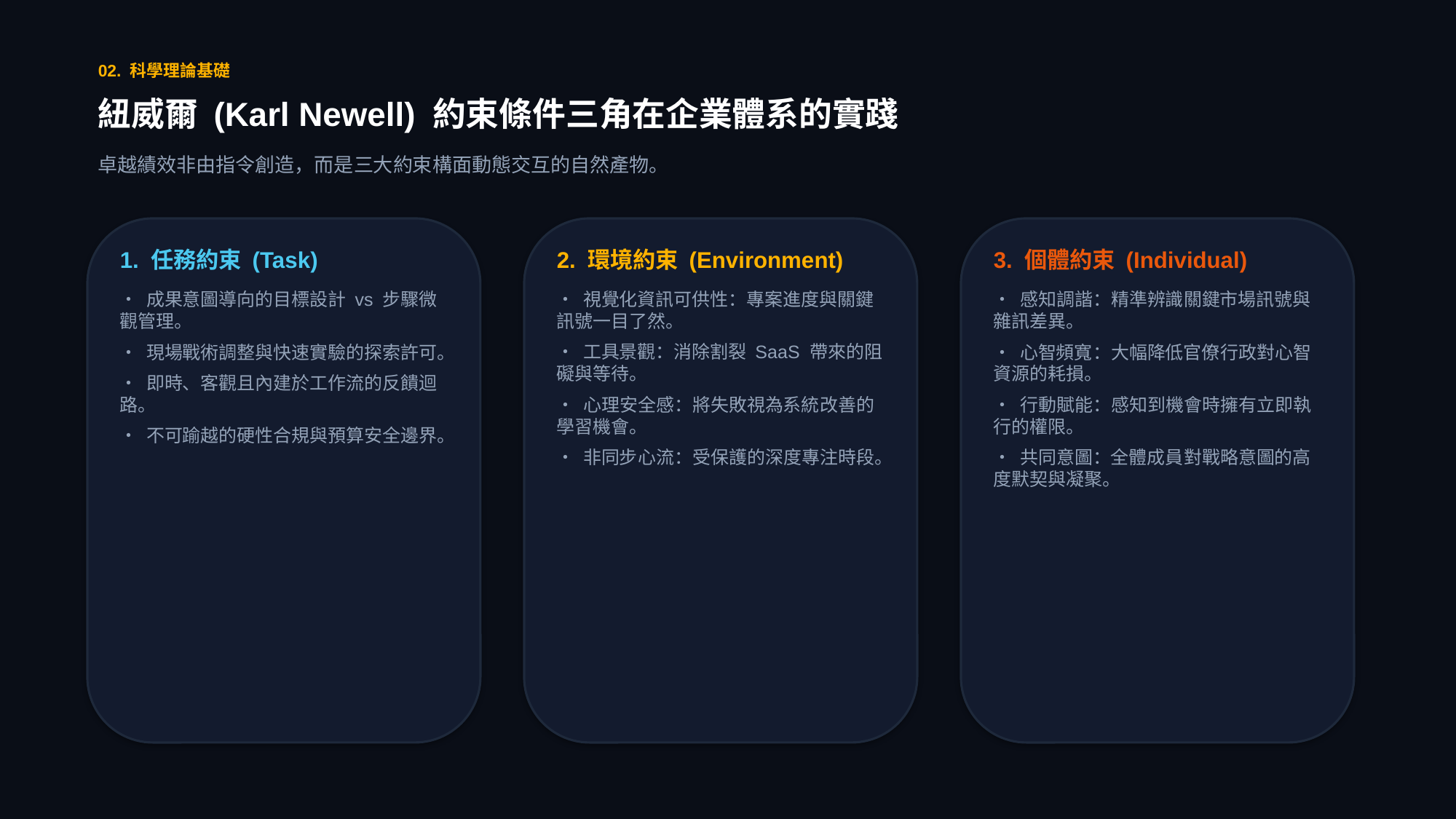

02. 科學理論基礎
紐威爾 (Karl Newell) 約束條件三角在企業體系的實踐
卓越績效非由指令創造，而是三大約束構面動態交互的自然產物。

1. 任務約束 (Task)
• 成果意圖導向的目標設計 vs 步驟微觀管理。
• 現場戰術調整與快速實驗的探索許可。
• 即時、客觀且內建於工作流的反饋迴路。
• 不可踰越的硬性合規與預算安全邊界。
2. 環境約束 (Environment)
• 視覺化資訊可供性：專案進度與關鍵訊號一目了然。
• 工具景觀：消除割裂 SaaS 帶來的阻礙與等待。
• 心理安全感：將失敗視為系統改善的學習機會。
• 非同步心流：受保護的深度專注時段。
3. 個體約束 (Individual)
• 感知調諧：精準辨識關鍵市場訊號與雜訊差異。
• 心智頻寬：大幅降低官僚行政對心智資源的耗損。
• 行動賦能：感知到機會時擁有立即執行的權限。
• 共同意圖：全體成員對戰略意圖的高度默契與凝聚。